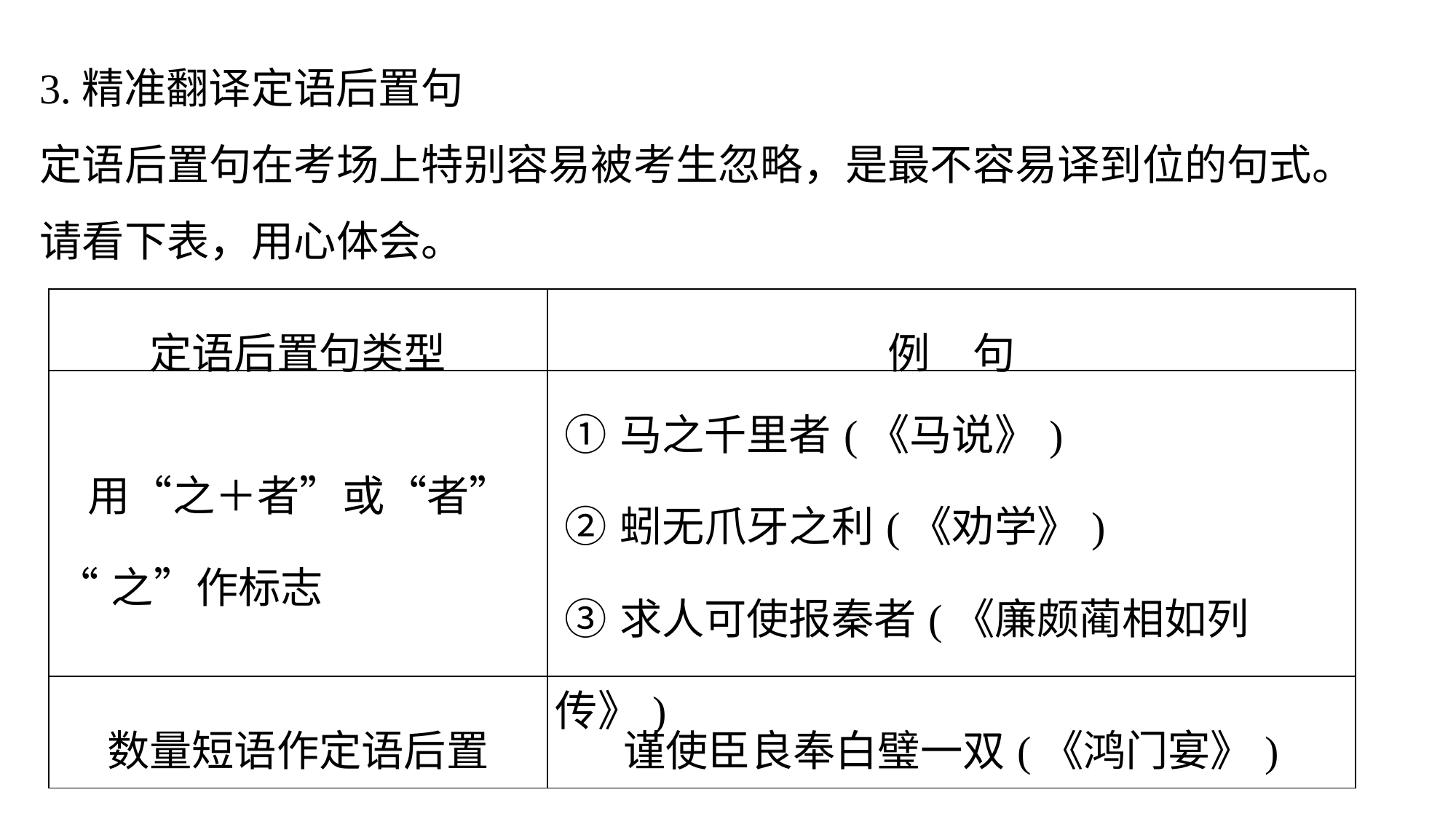

3.精准翻译定语后置句
定语后置句在考场上特别容易被考生忽略，是最不容易译到位的句式。请看下表，用心体会。
| 定语后置句类型 | 例　句 |
| --- | --- |
| 用“之＋者”或“者” “之”作标志 | ①马之千里者(《马说》) ②蚓无爪牙之利(《劝学》) ③求人可使报秦者(《廉颇蔺相如列传》) |
| 数量短语作定语后置 | 谨使臣良奉白璧一双(《鸿门宴》) |